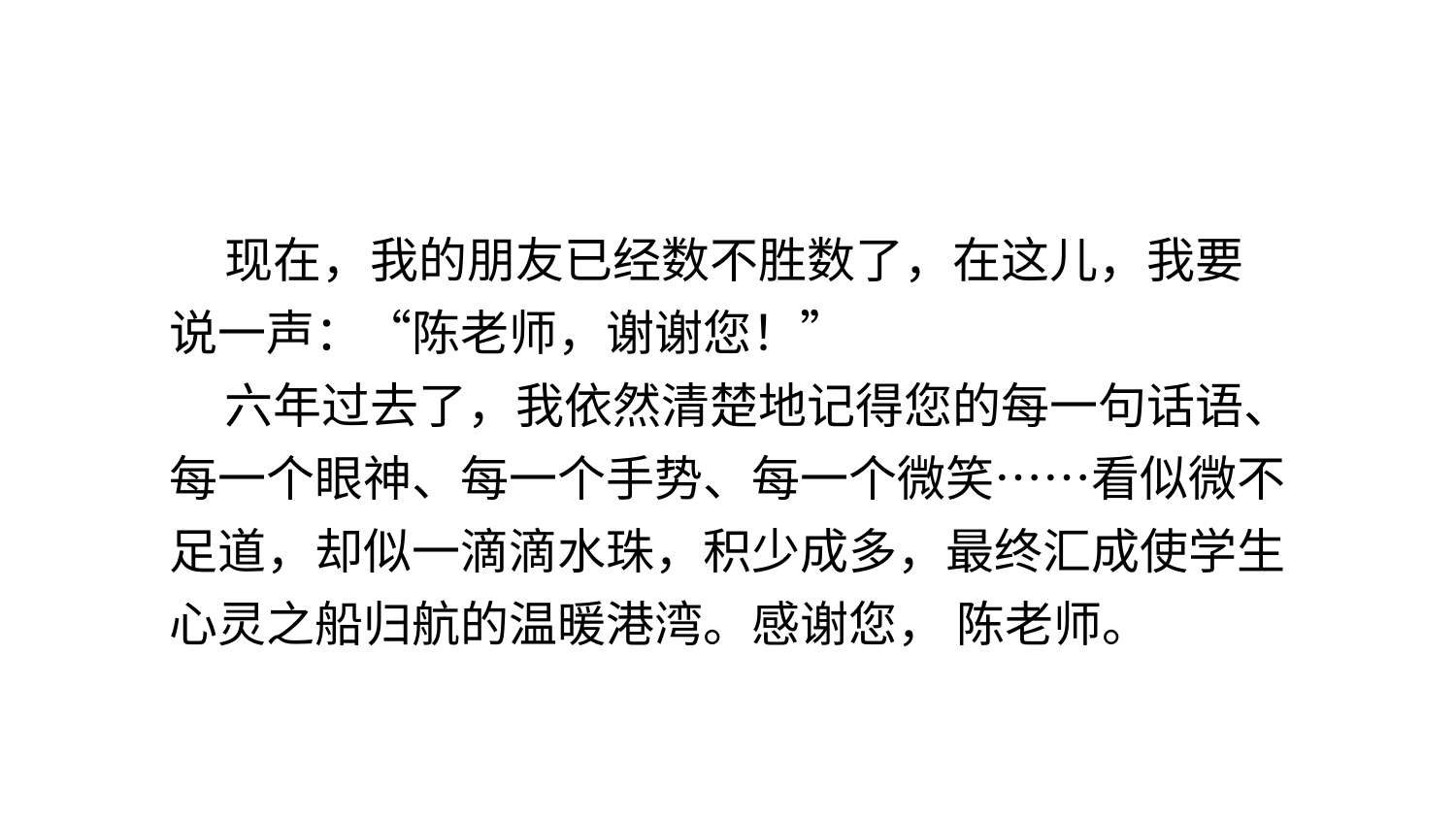

现在，我的朋友已经数不胜数了，在这儿，我要说一声：“陈老师，谢谢您！”
    六年过去了，我依然清楚地记得您的每一句话语、每一个眼神、每一个手势、每一个微笑……看似微不足道，却似一滴滴水珠，积少成多，最终汇成使学生心灵之船归航的温暖港湾。感谢您， 陈老师。